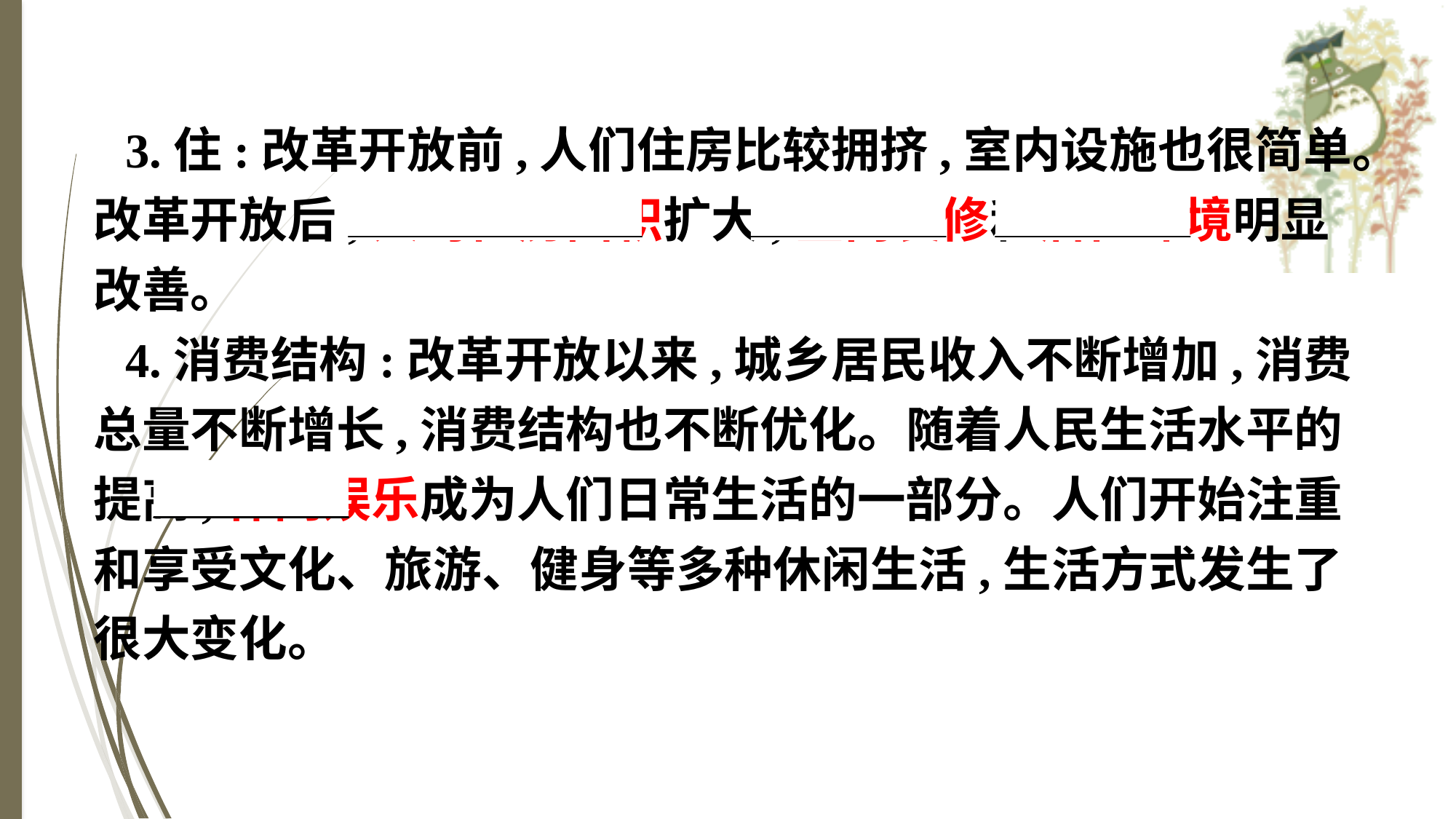

3.住:改革开放前,人们住房比较拥挤,室内设施也很简单。改革开放后,人均住房面积扩大,室内装修和居住环境明显改善。
4.消费结构:改革开放以来,城乡居民收入不断增加,消费总量不断增长,消费结构也不断优化。随着人民生活水平的提高,休闲娱乐成为人们日常生活的一部分。人们开始注重和享受文化、旅游、健身等多种休闲生活,生活方式发生了很大变化。